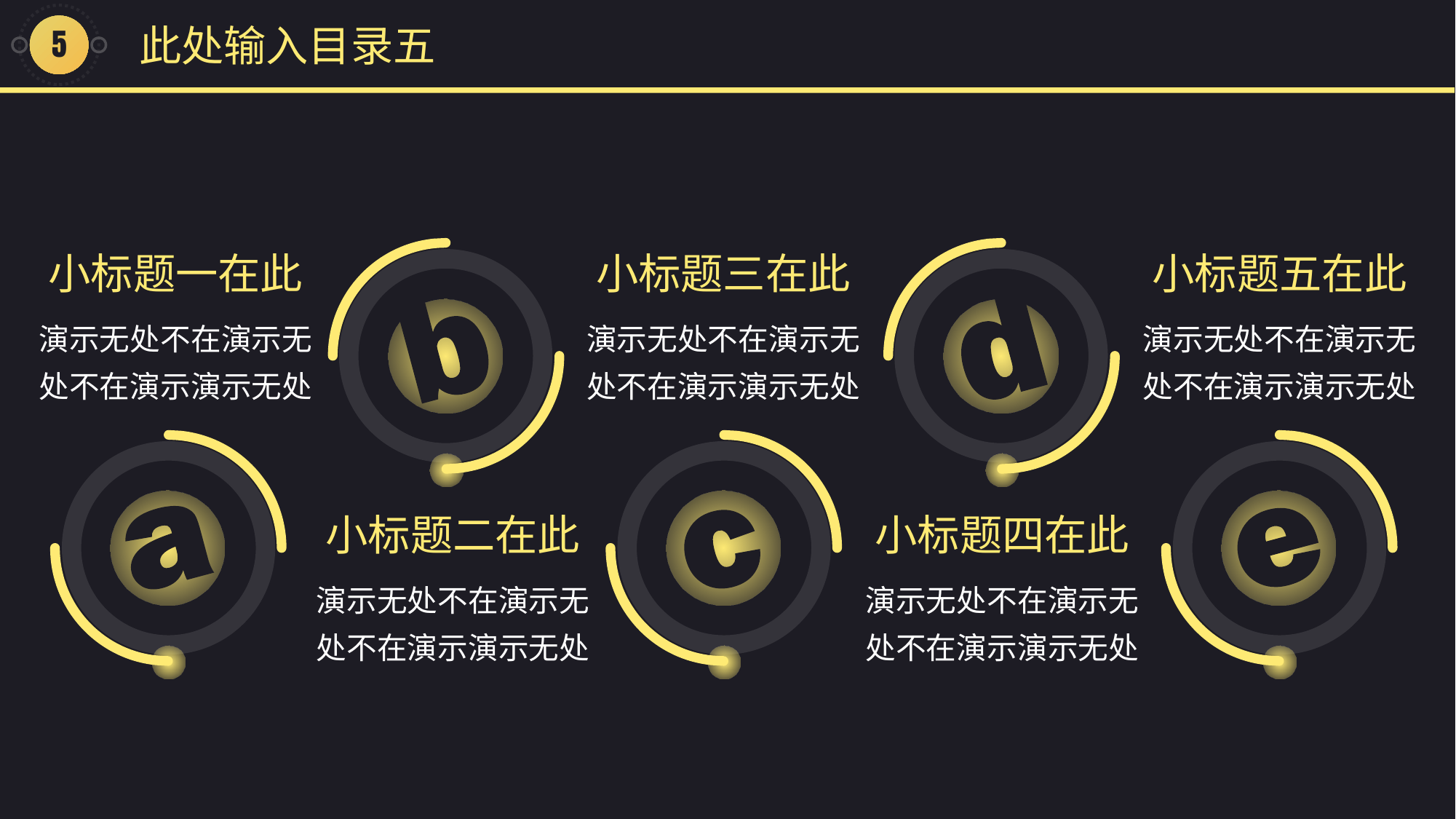

5

此处输入目录五

小标题一在此
小标题三在此
小标题五在此

演示无处不在演示无处不在演示演示无处
演示无处不在演示无处不在演示演示无处
演示无处不在演示无处不在演示演示无处

小标题二在此
小标题四在此

演示无处不在演示无处不在演示演示无处
演示无处不在演示无处不在演示演示无处